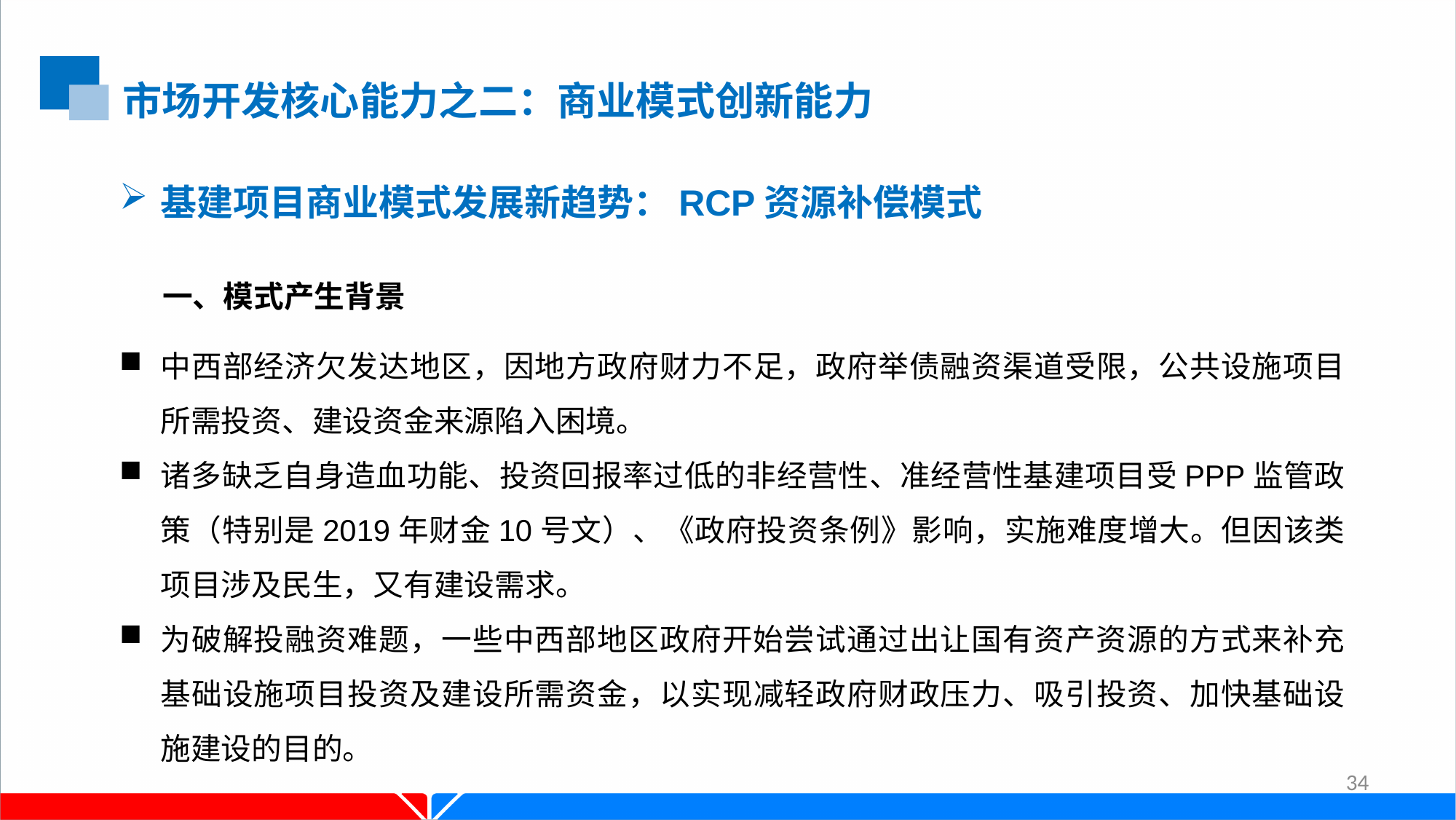

市场开发核心能力之二：商业模式创新能力

基建项目商业模式发展新趋势：RCP资源补偿模式
一、模式产生背景
中西部经济欠发达地区，因地方政府财力不足，政府举债融资渠道受限，公共设施项目所需投资、建设资金来源陷入困境。
诸多缺乏自身造血功能、投资回报率过低的非经营性、准经营性基建项目受PPP监管政策（特别是2019年财金10号文）、《政府投资条例》影响，实施难度增大。但因该类项目涉及民生，又有建设需求。
为破解投融资难题，一些中西部地区政府开始尝试通过出让国有资产资源的方式来补充基础设施项目投资及建设所需资金，以实现减轻政府财政压力、吸引投资、加快基础设施建设的目的。
34